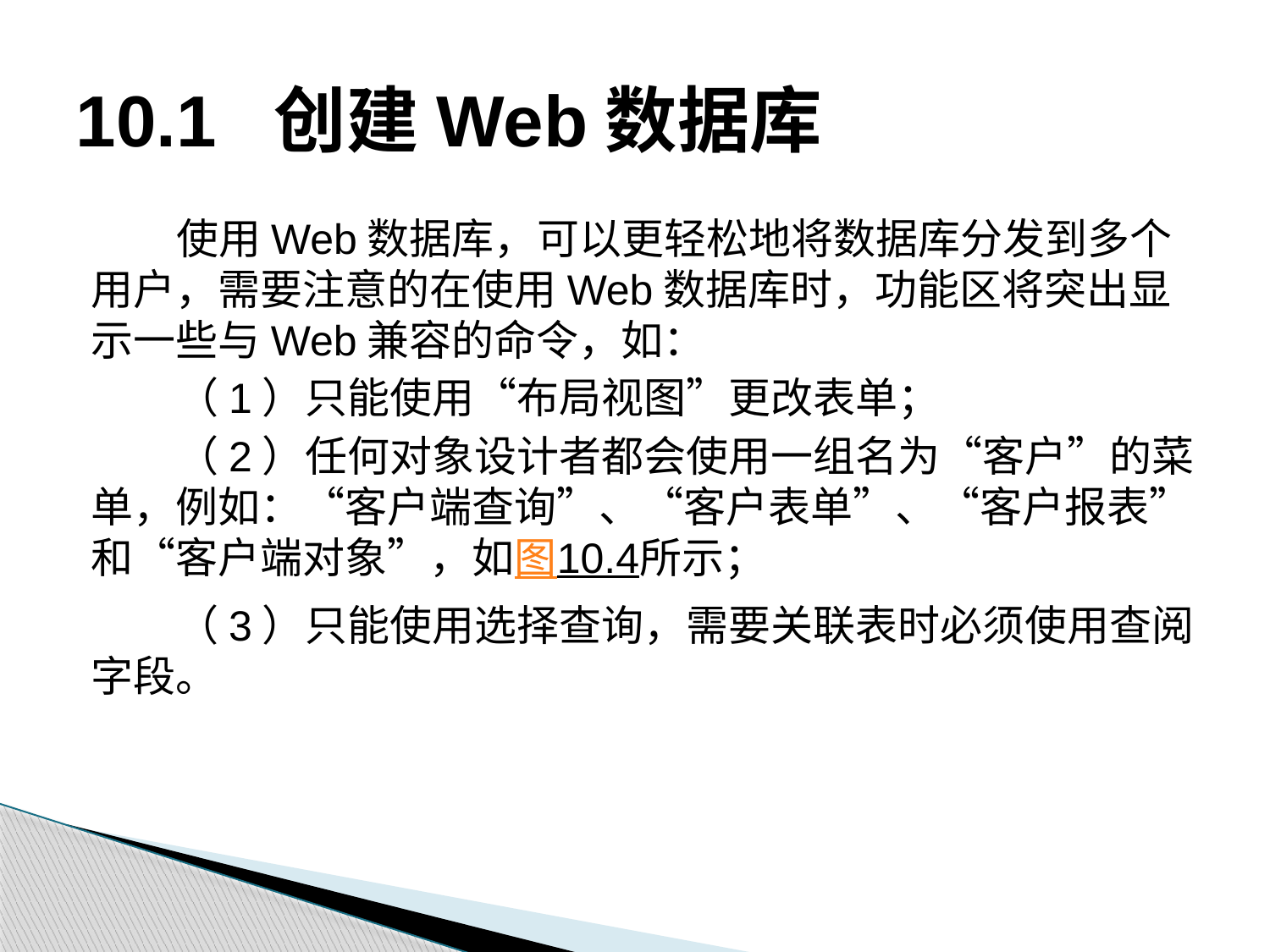

# 10.1  创建Web数据库
使用Web数据库，可以更轻松地将数据库分发到多个用户，需要注意的在使用Web数据库时，功能区将突出显示一些与Web兼容的命令，如：
（1）只能使用“布局视图”更改表单；
（2）任何对象设计者都会使用一组名为“客户”的菜单，例如：“客户端查询”、“客户表单”、“客户报表”和“客户端对象”，如图10.4所示；
（3）只能使用选择查询，需要关联表时必须使用查阅字段。